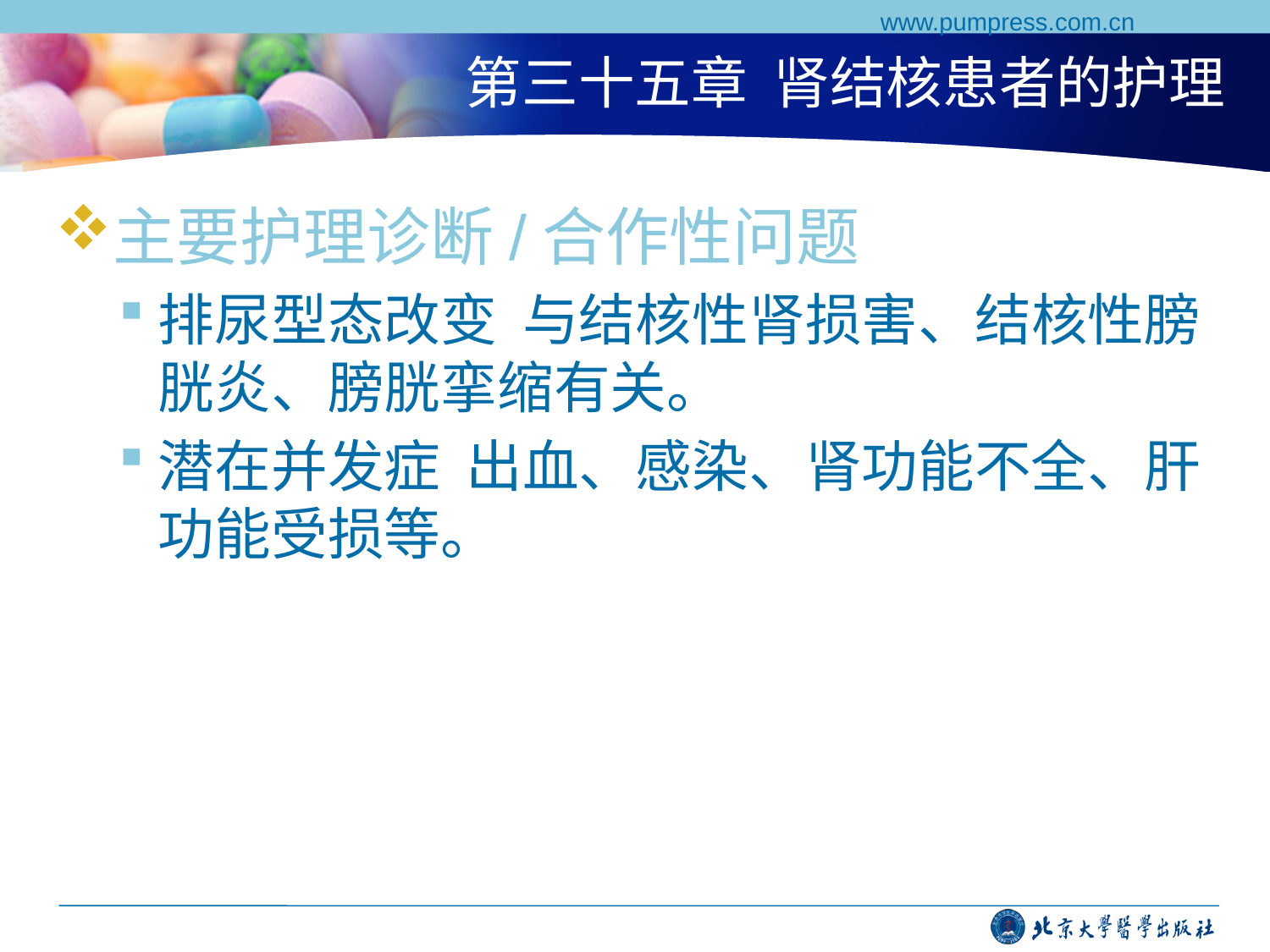

www.pumpress.com.cn
# 第三十五章  肾结核患者的护理
主要护理诊断/合作性问题
排尿型态改变  与结核性肾损害、结核性膀胱炎、膀胱挛缩有关。
潜在并发症  出血、感染、肾功能不全、肝功能受损等。